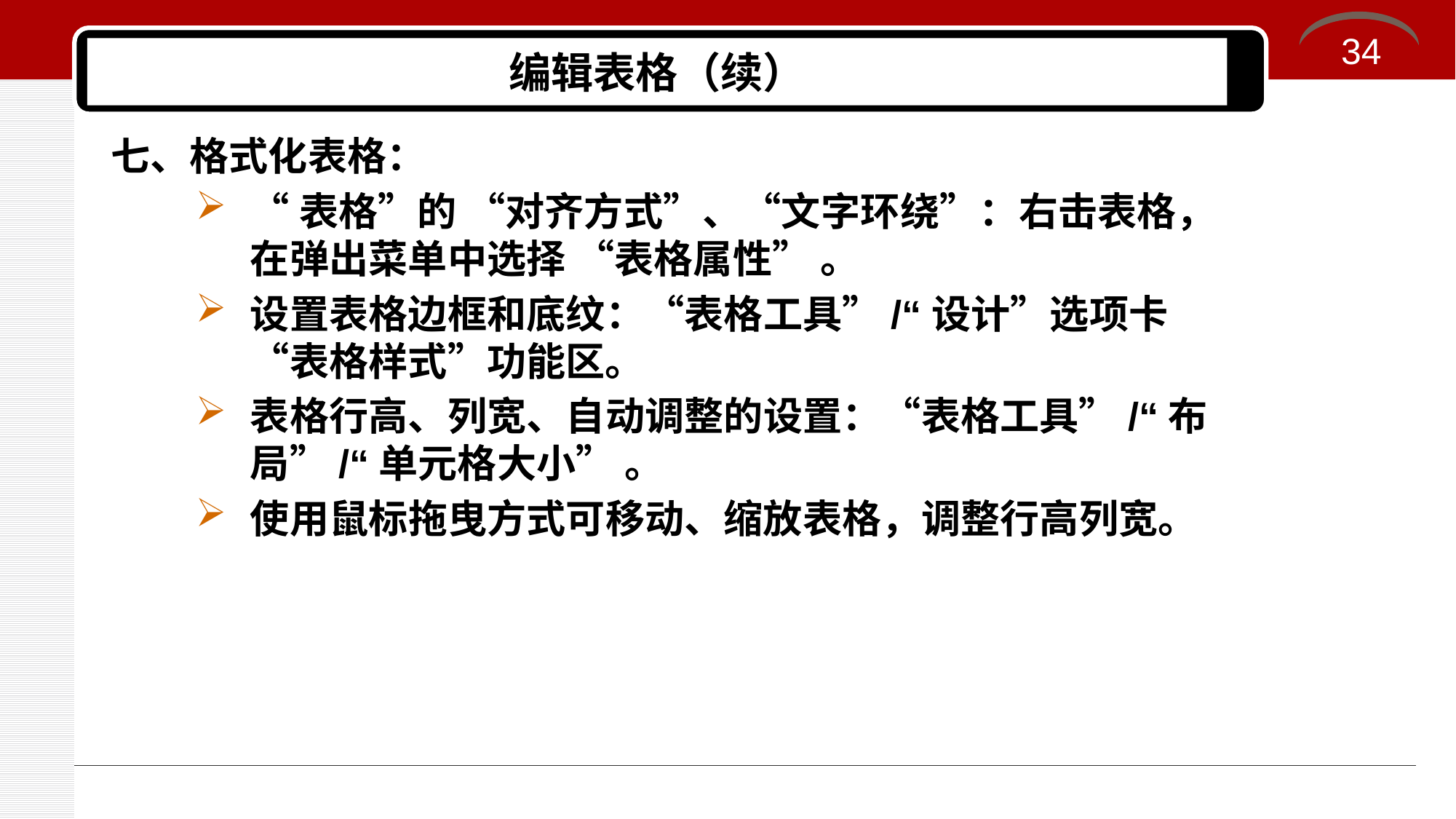

34
# 编辑表格（续）
七、格式化表格：
“表格”的 “对齐方式”、“文字环绕”：右击表格，在弹出菜单中选择 “表格属性” 。
设置表格边框和底纹：“表格工具”/“设计”选项卡“表格样式”功能区。
表格行高、列宽、自动调整的设置：“表格工具”/“布局”/“单元格大小” 。
使用鼠标拖曳方式可移动、缩放表格，调整行高列宽。